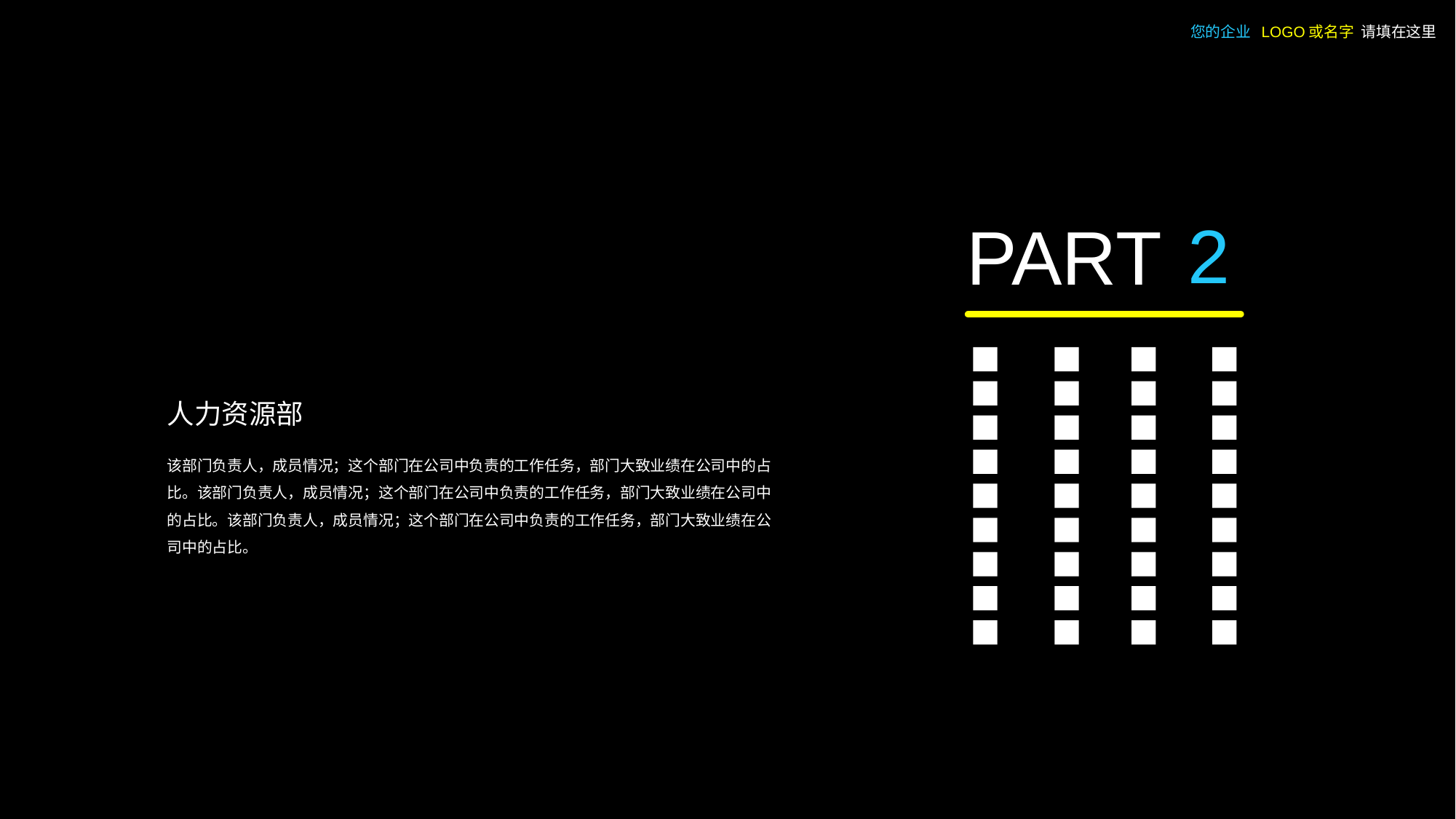

您的企业  LOGO或名字  请填在这里
人力资源部
该部门负责人，成员情况；这个部门在公司中负责的工作任务，部门大致业绩在公司中的占比。该部门负责人，成员情况；这个部门在公司中负责的工作任务，部门大致业绩在公司中的占比。该部门负责人，成员情况；这个部门在公司中负责的工作任务，部门大致业绩在公司中的占比。